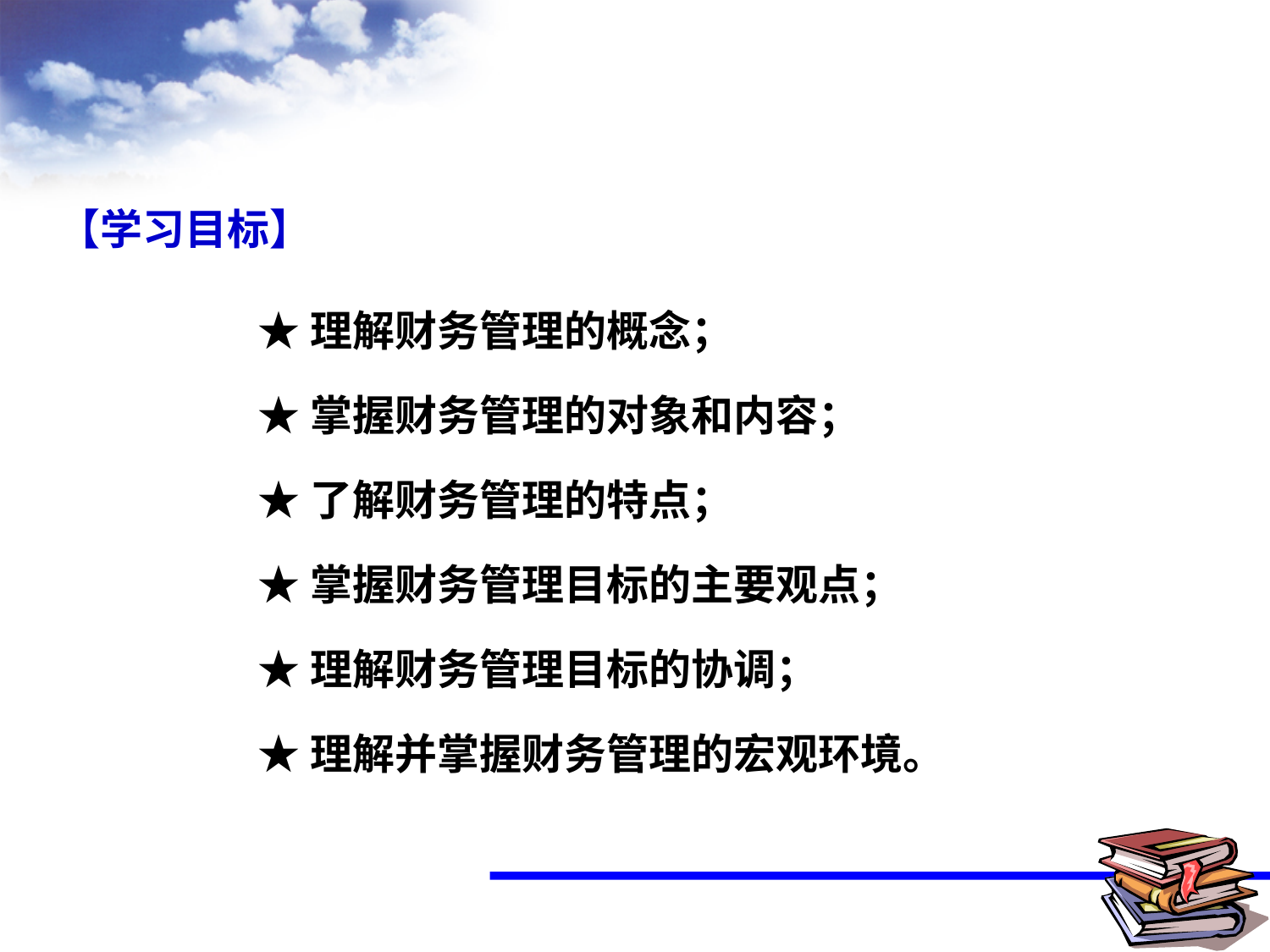

【学习目标】
★理解财务管理的概念；
★掌握财务管理的对象和内容；
★了解财务管理的特点；
★掌握财务管理目标的主要观点；
★理解财务管理目标的协调；
★理解并掌握财务管理的宏观环境。